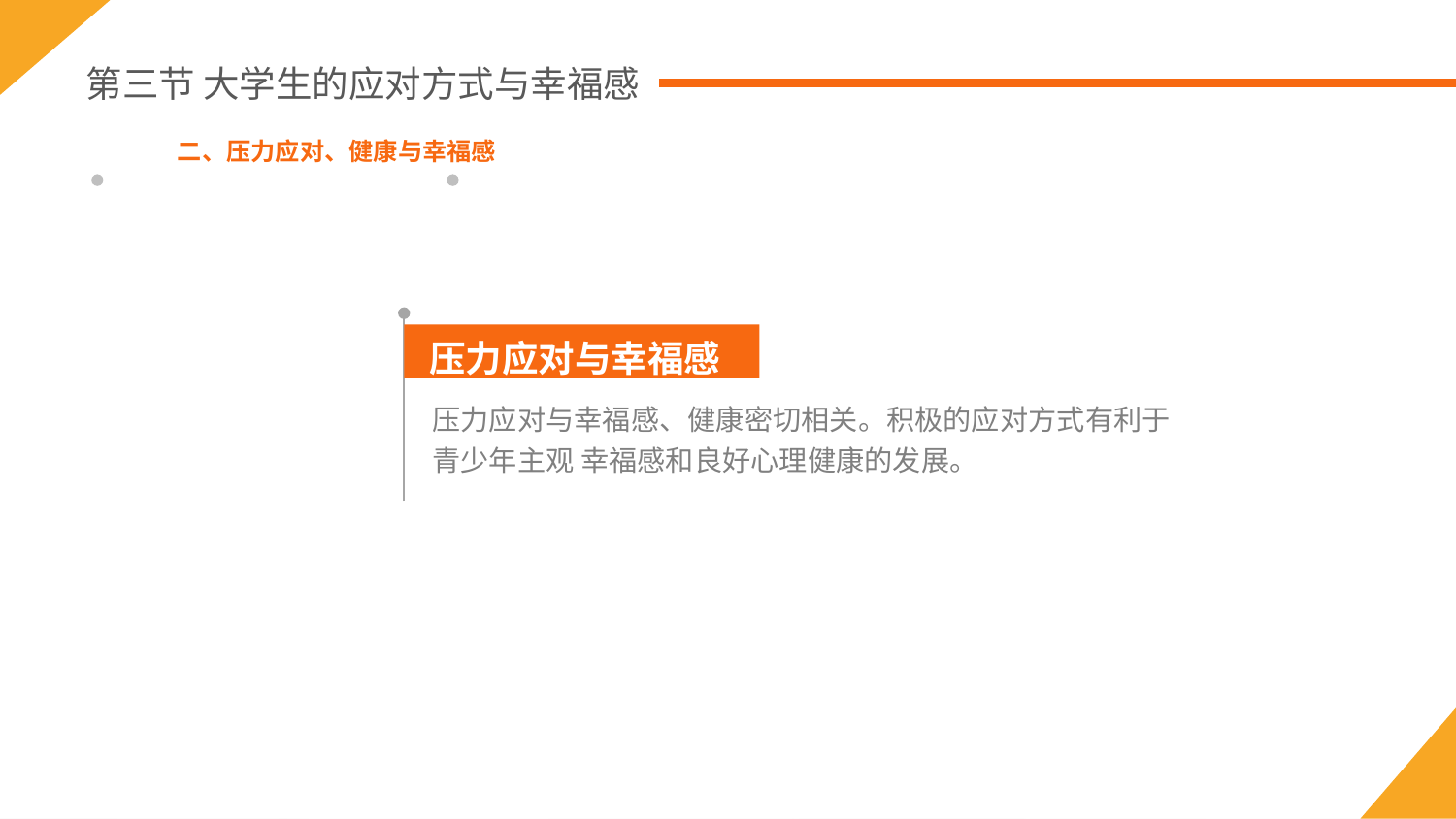

第三节 大学生的应对方式与幸福感
二、压力应对、健康与幸福感
压力应对与幸福感

应对
压力应对与幸福感、健康密切相关。积极的应对方式有利于青少年主观 幸福感和良好心理健康的发展。